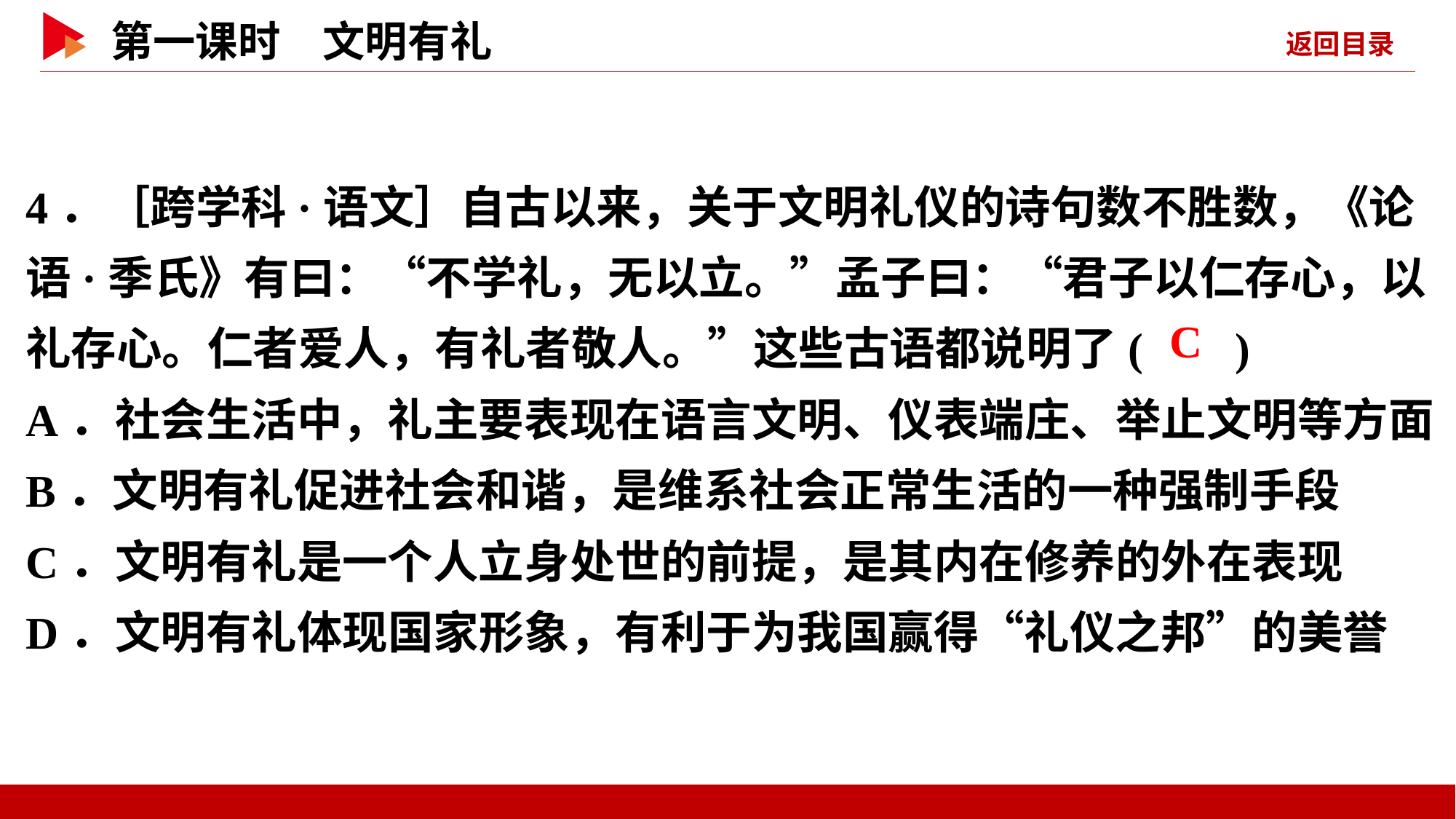

4．［跨学科·语文］自古以来，关于文明礼仪的诗句数不胜数，《论语·季氏》有曰：“不学礼，无以立。”孟子曰：“君子以仁存心，以礼存心。仁者爱人，有礼者敬人。”这些古语都说明了(        )
A．社会生活中，礼主要表现在语言文明、仪表端庄、举止文明等方面
B．文明有礼促进社会和谐，是维系社会正常生活的一种强制手段
C．文明有礼是一个人立身处世的前提，是其内在修养的外在表现
D．文明有礼体现国家形象，有利于为我国赢得“礼仪之邦”的美誉
   C